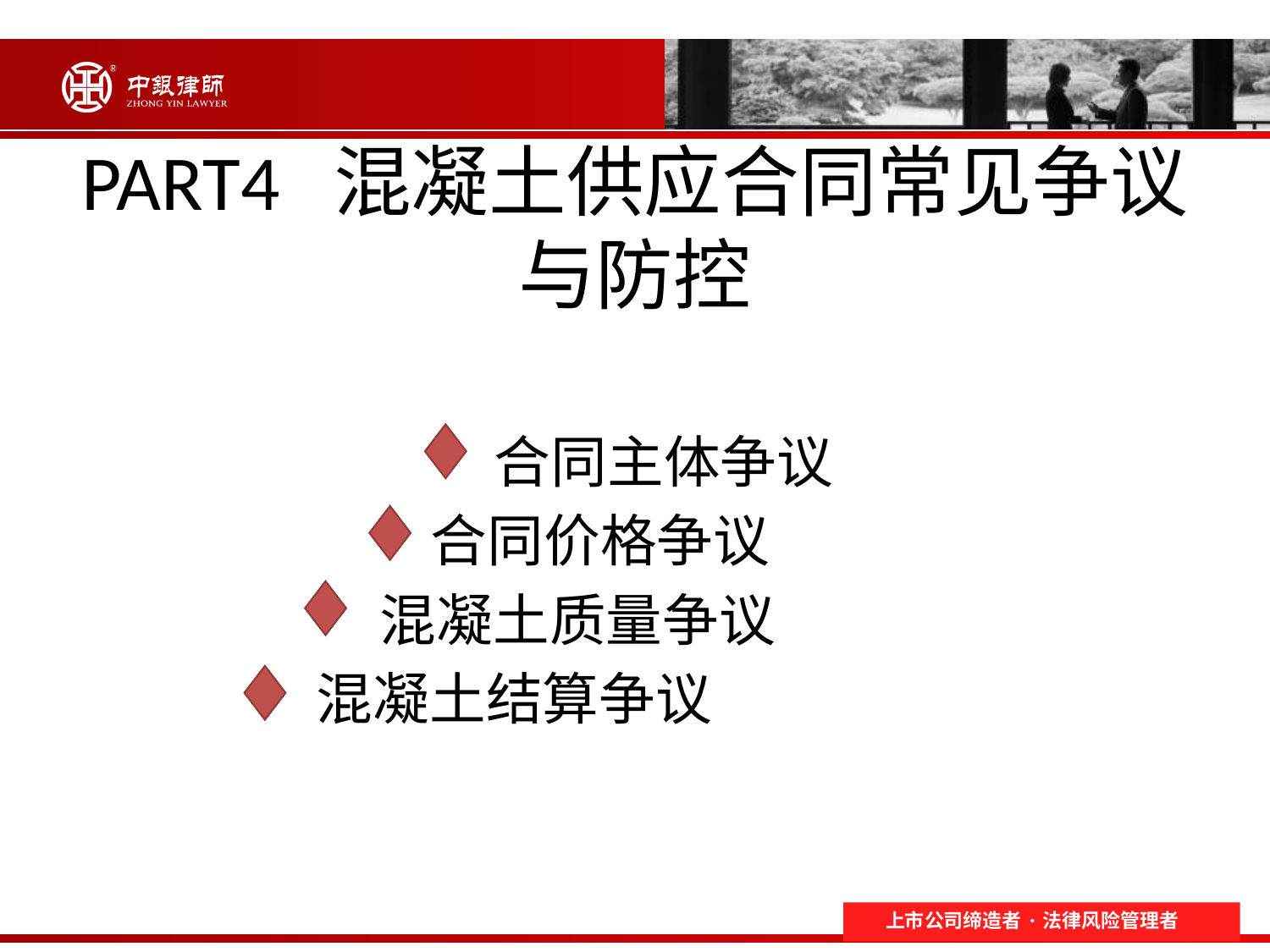

# PART4  混凝土供应合同常见争议与防控
                合同主体争议
           合同价格争议
       混凝土质量争议
  混凝土结算争议